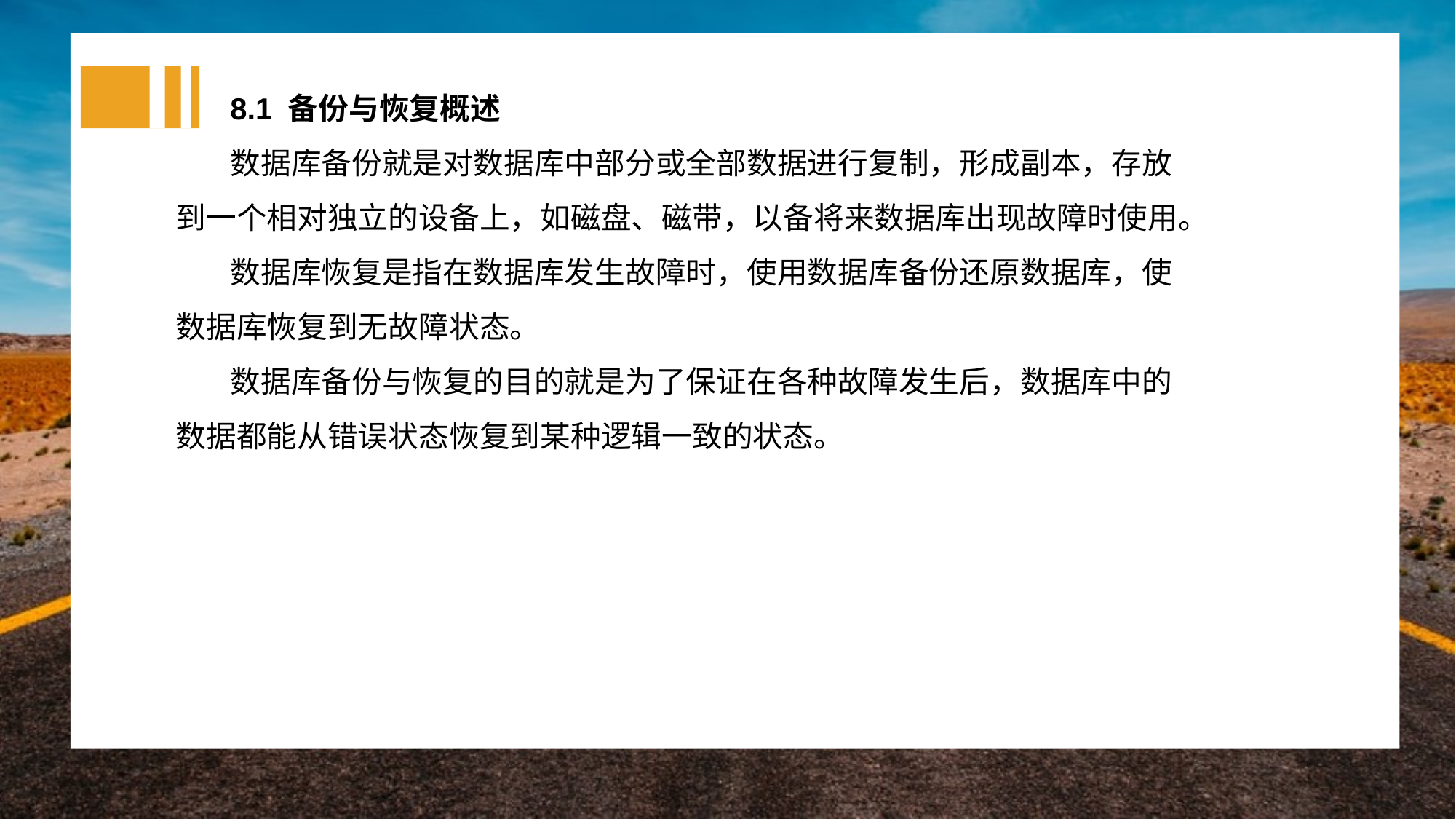

8.1 备份与恢复概述
数据库备份就是对数据库中部分或全部数据进行复制，形成副本，存放到一个相对独立的设备上，如磁盘、磁带，以备将来数据库出现故障时使用。
数据库恢复是指在数据库发生故障时，使用数据库备份还原数据库，使数据库恢复到无故障状态。
数据库备份与恢复的目的就是为了保证在各种故障发生后，数据库中的数据都能从错误状态恢复到某种逻辑一致的状态。